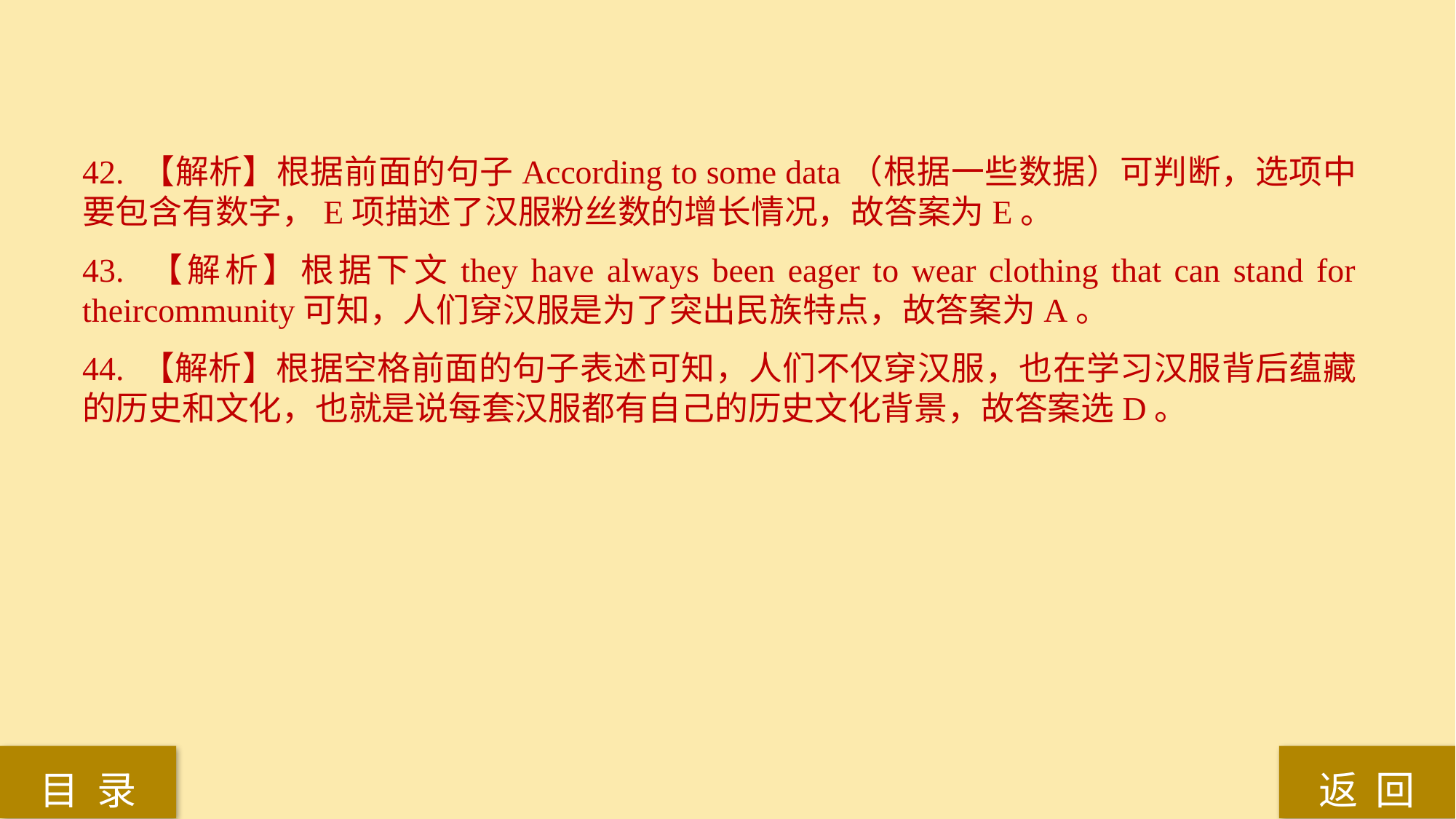

42. 【解析】根据前面的句子According to some data（根据一些数据）可判断，选项中要包含有数字，E项描述了汉服粉丝数的增长情况，故答案为E。
43. 【解析】根据下文they have always been eager to wear clothing that can stand for theircommunity可知，人们穿汉服是为了突出民族特点，故答案为A。
44. 【解析】根据空格前面的句子表述可知，人们不仅穿汉服，也在学习汉服背后蕴藏的历史和文化，也就是说每套汉服都有自己的历史文化背景，故答案选D。
返  回